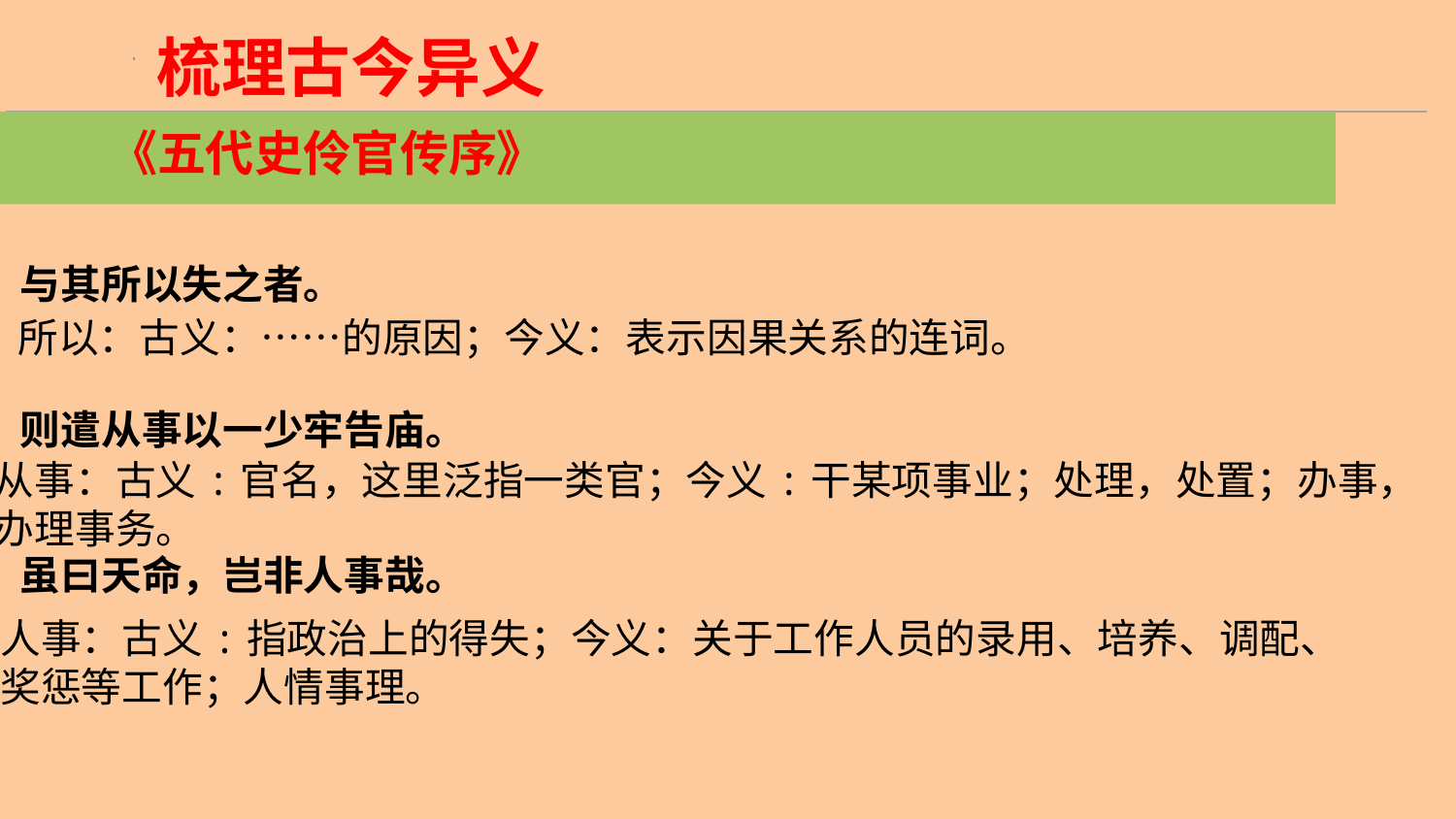

梳理古今异义

《五代史伶官传序》
与其所以失之者。

则遣从事以一少牢告庙。

虽曰天命，岂非人事哉。

所以：古义：……的原因；今义：表示因果关系的连词。
从事：古义:官名，这里泛指一类官；今义:干某项事业；处理，处置；办事，
办理事务。
人事：古义:指政治上的得失；今义：关于工作人员的录用、培养、调配、
奖惩等工作；人情事理。